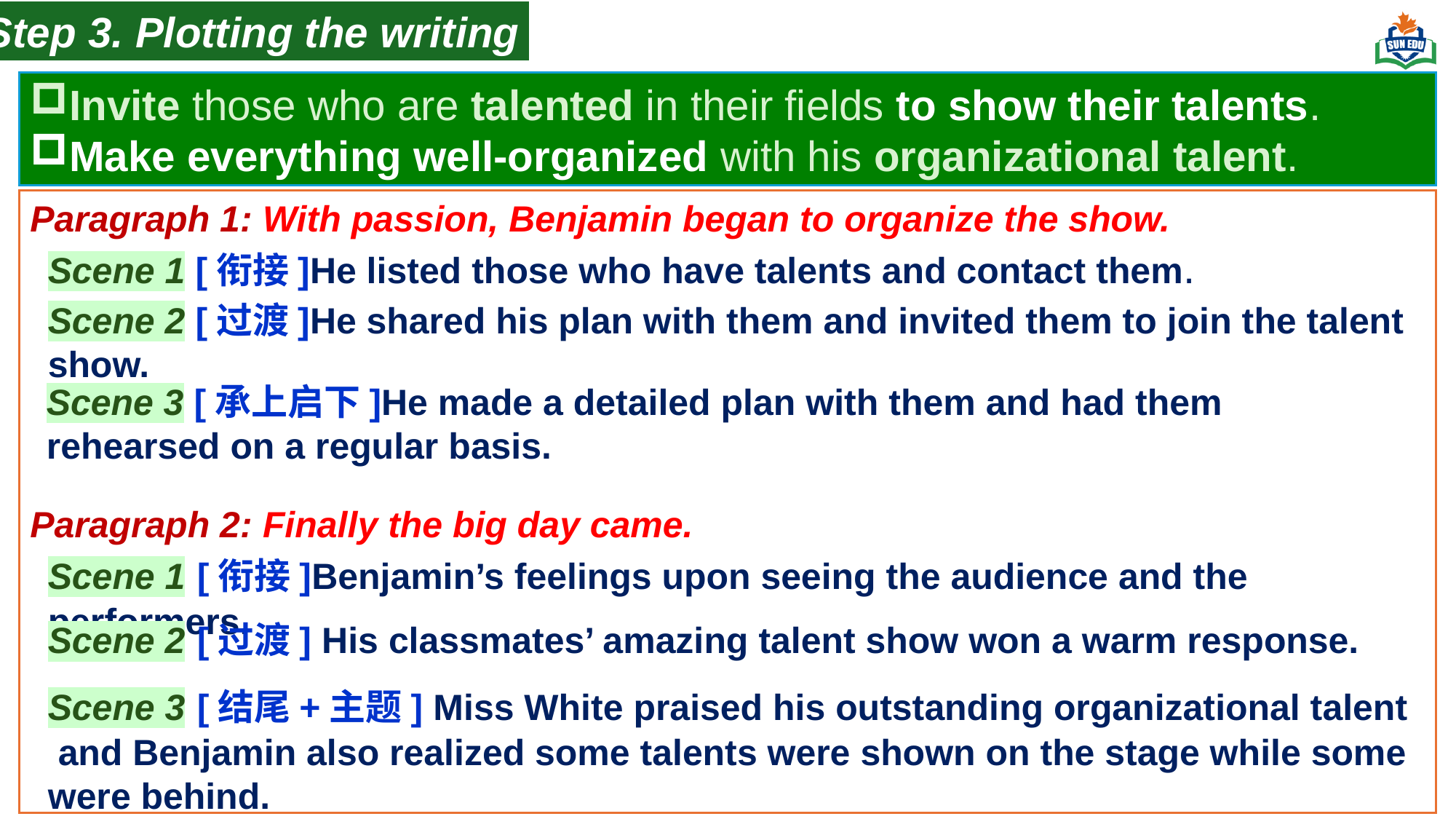

Step 3. Plotting the writing
Invite those who are talented in their fields to show their talents.
Make everything well-organized with his organizational talent.
Paragraph 1: With passion, Benjamin began to organize the show.

Paragraph 2: Finally the big day came.

Scene 1 [衔接]He listed those who have talents and contact them.
Scene 2 [过渡]He shared his plan with them and invited them to join the talent show.
Scene 3 [承上启下]He made a detailed plan with them and had them rehearsed on a regular basis.
Scene 1 [衔接]Benjamin’s feelings upon seeing the audience and the performers.
Scene 2 [过渡] His classmates’ amazing talent show won a warm response.
Scene 3 [结尾+主题] Miss White praised his outstanding organizational talent  and Benjamin also realized some talents were shown on the stage while some were behind.